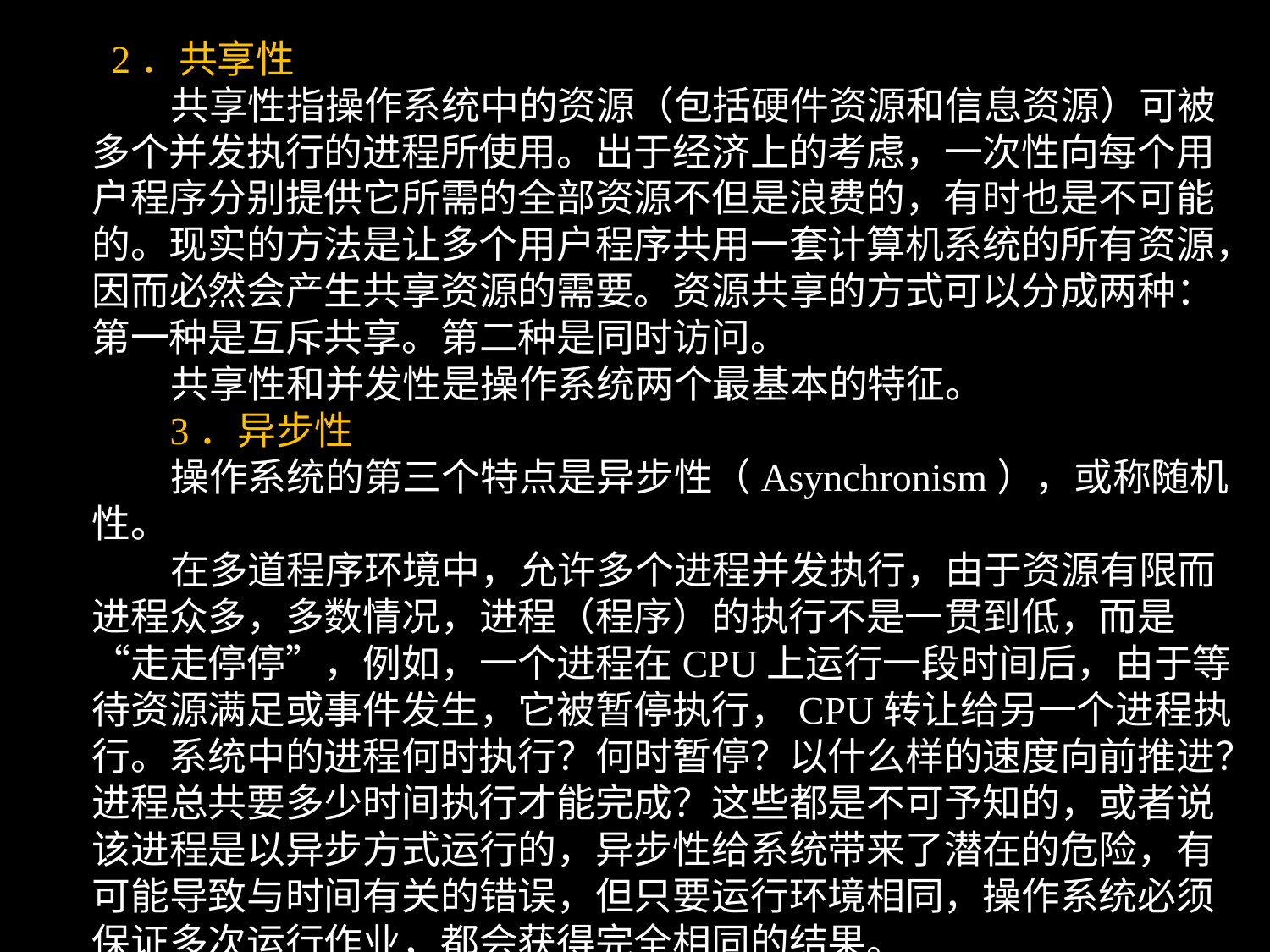

2．共享性
        共享性指操作系统中的资源（包括硬件资源和信息资源）可被多个并发执行的进程所使用。出于经济上的考虑，一次性向每个用户程序分别提供它所需的全部资源不但是浪费的，有时也是不可能的。现实的方法是让多个用户程序共用一套计算机系统的所有资源，因而必然会产生共享资源的需要。资源共享的方式可以分成两种：第一种是互斥共享。第二种是同时访问。
        共享性和并发性是操作系统两个最基本的特征。
        3．异步性
        操作系统的第三个特点是异步性（Asynchronism），或称随机性。
        在多道程序环境中，允许多个进程并发执行，由于资源有限而进程众多，多数情况，进程（程序）的执行不是一贯到低，而是“走走停停”，例如，一个进程在CPU上运行一段时间后，由于等待资源满足或事件发生，它被暂停执行，CPU转让给另一个进程执行。系统中的进程何时执行？何时暂停？以什么样的速度向前推进？进程总共要多少时间执行才能完成？这些都是不可予知的，或者说该进程是以异步方式运行的，异步性给系统带来了潜在的危险，有可能导致与时间有关的错误，但只要运行环境相同，操作系统必须保证多次运行作业，都会获得完全相同的结果。